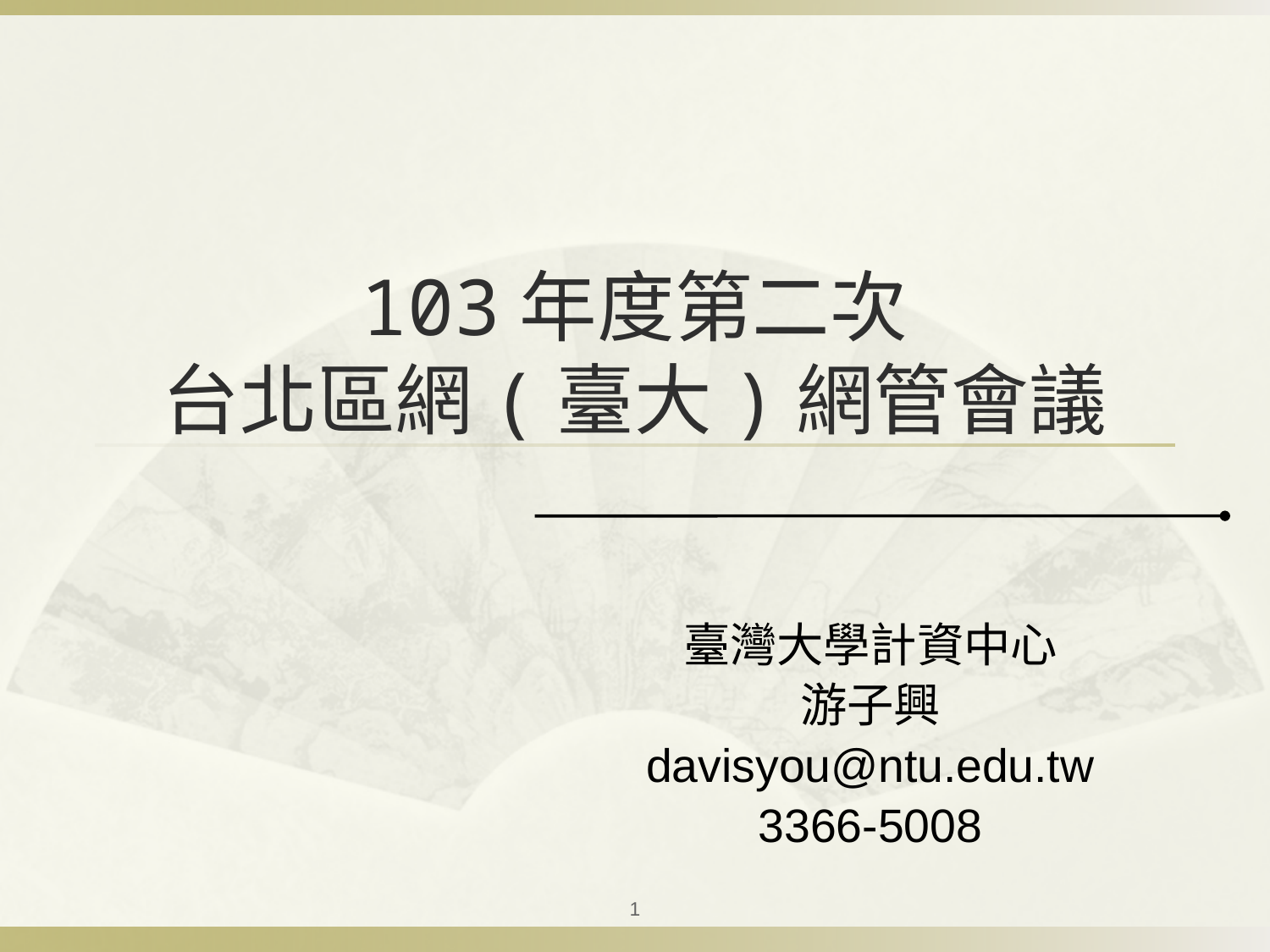

# 103年度第二次 台北區網(臺大)網管會議

臺灣大學計資中心
游子興
davisyou@ntu.edu.tw
3366-5008
1